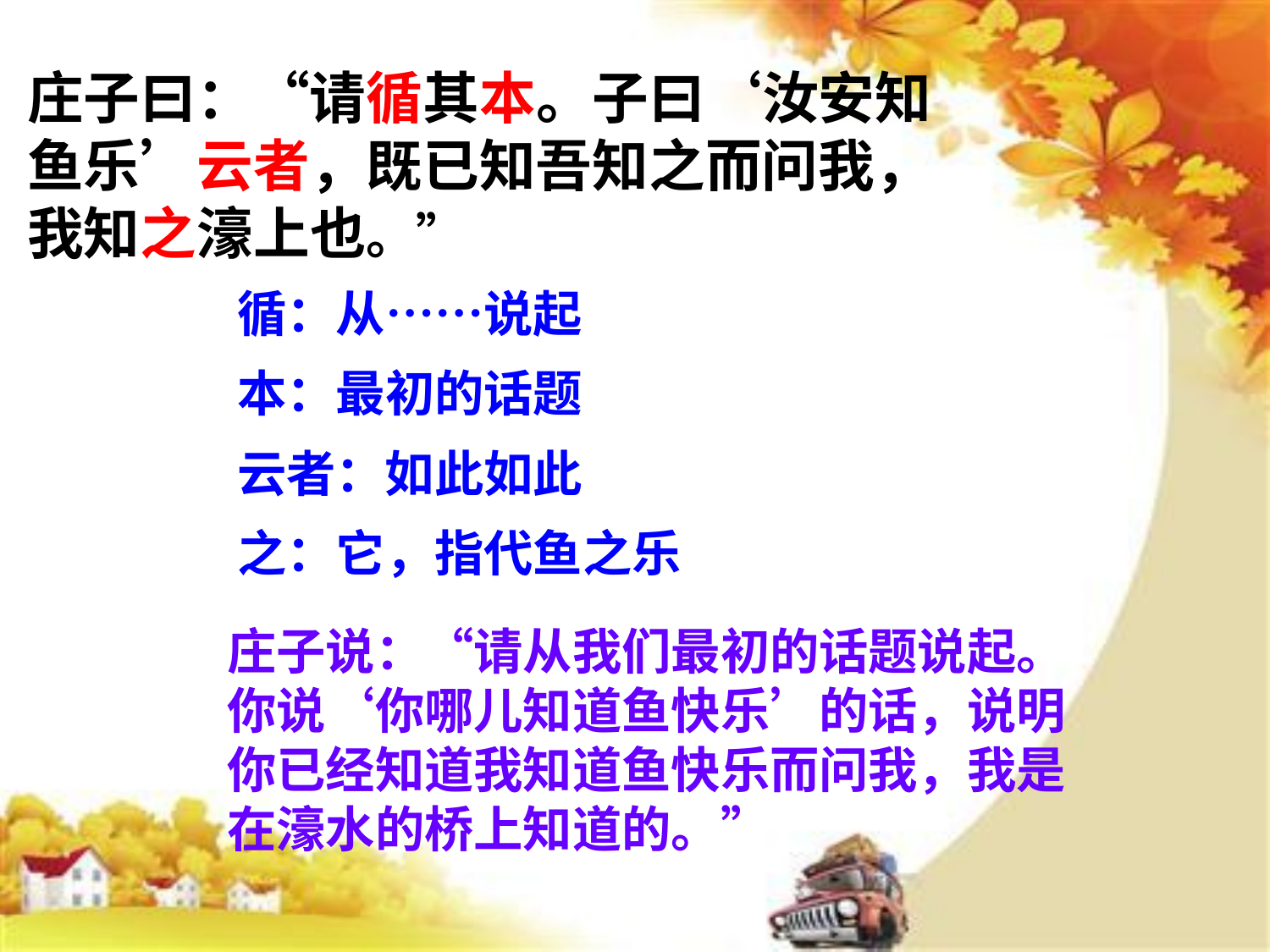

庄子曰：“请循其本。子曰‘汝安知鱼乐’云者，既已知吾知之而问我，我知之濠上也。”

循：从……说起
本：最初的话题
云者：如此如此
之：它，指代鱼之乐
庄子说：“请从我们最初的话题说起。你说‘你哪儿知道鱼快乐’的话，说明你已经知道我知道鱼快乐而问我，我是在濠水的桥上知道的。”